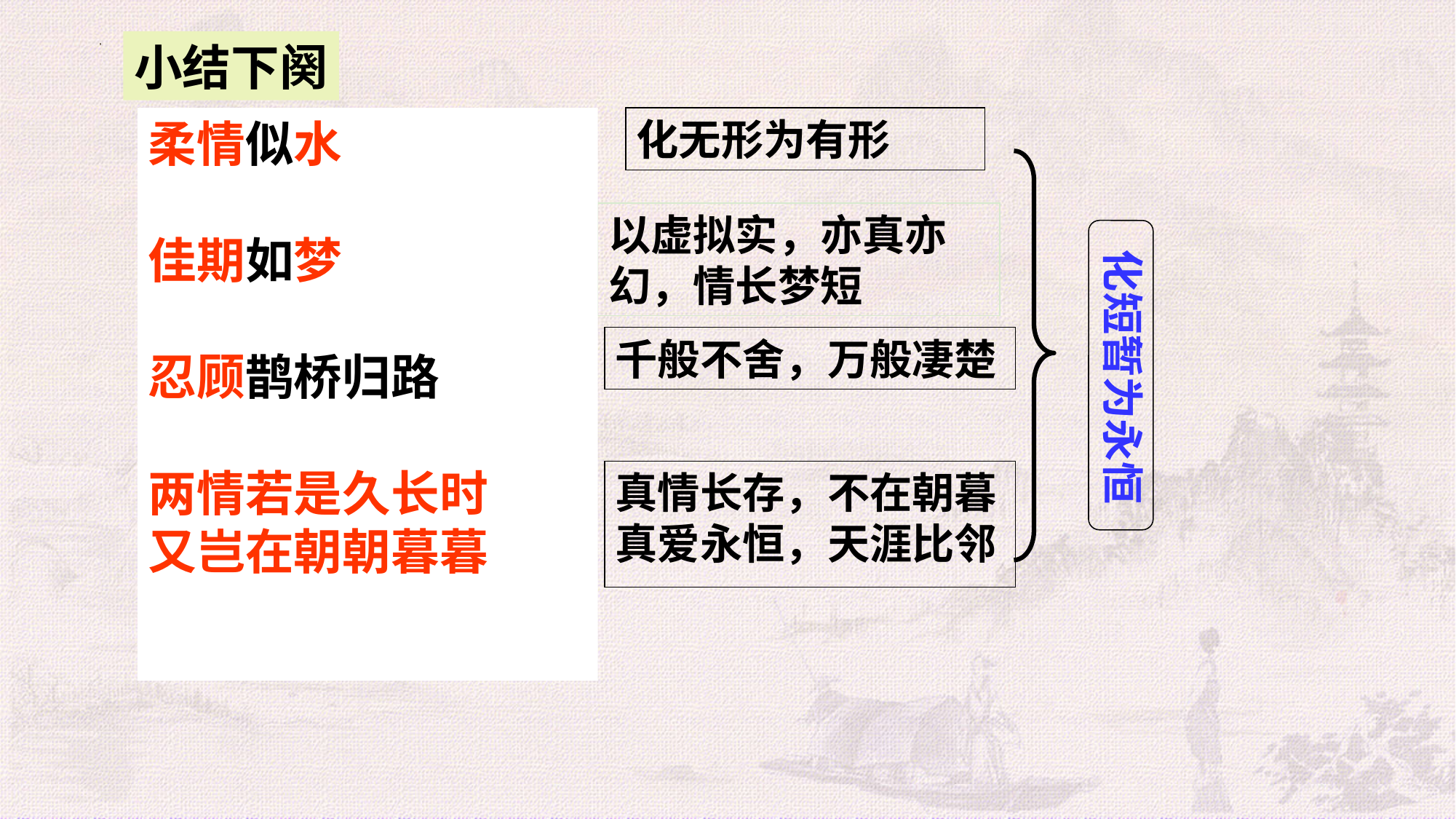

小结下阕
柔情似水

佳期如梦

忍顾鹊桥归路

两情若是久长时
又岂在朝朝暮暮
化无形为有形

以虚拟实，亦真亦幻，情长梦短

化短暂为永恒
千般不舍，万般凄楚

真情长存，不在朝暮
真爱永恒，天涯比邻